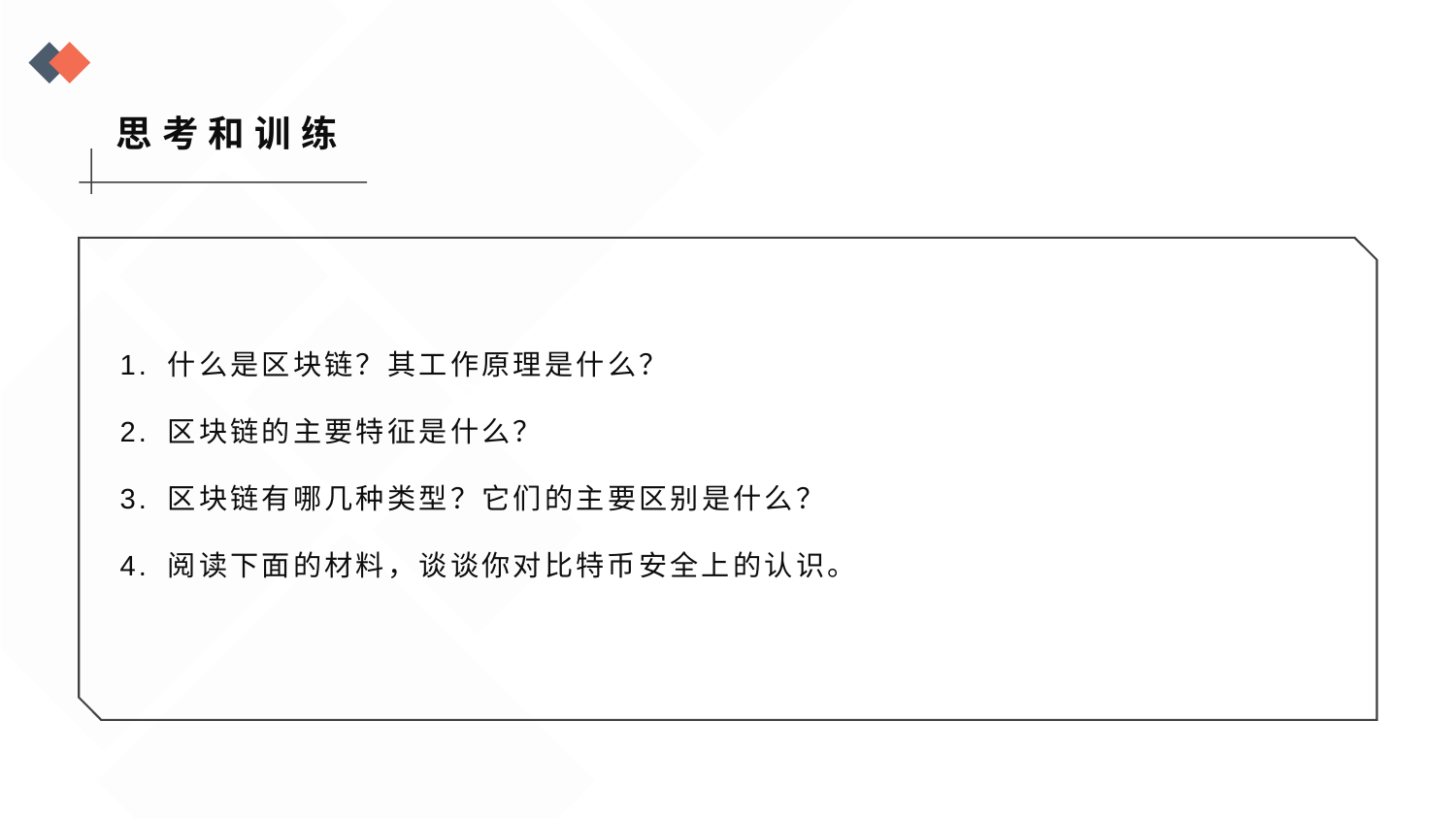

思考和训练

1. 什么是区块链？其工作原理是什么？
2. 区块链的主要特征是什么？
3. 区块链有哪几种类型？它们的主要区别是什么？
4. 阅读下面的材料，谈谈你对比特币安全上的认识。